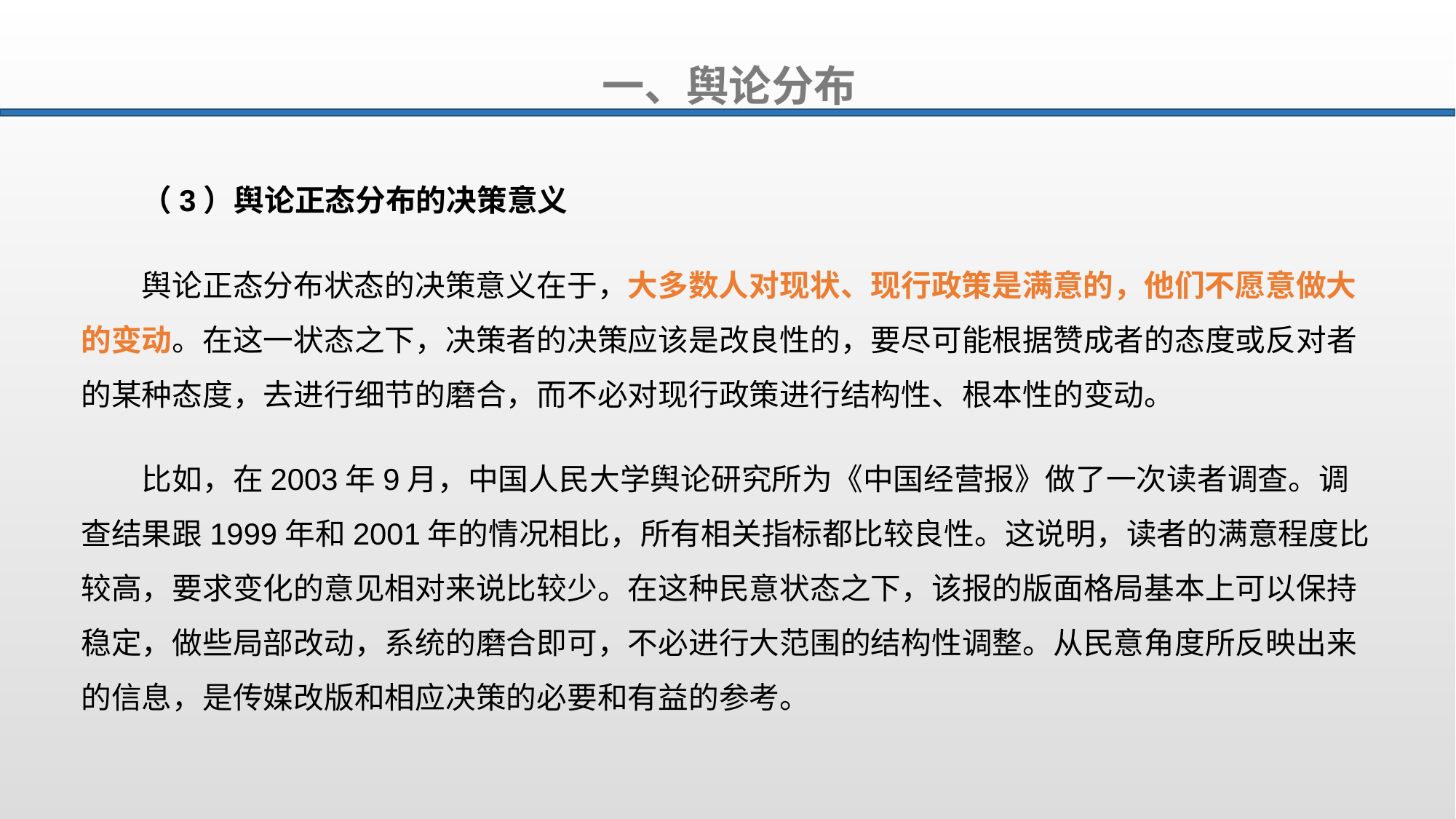

一、舆论分布

（3）舆论正态分布的决策意义
舆论正态分布状态的决策意义在于，大多数人对现状、现行政策是满意的，他们不愿意做大的变动。在这一状态之下，决策者的决策应该是改良性的，要尽可能根据赞成者的态度或反对者的某种态度，去进行细节的磨合，而不必对现行政策进行结构性、根本性的变动。
比如，在2003年9月，中国人民大学舆论研究所为《中国经营报》做了一次读者调查。调查结果跟1999年和2001年的情况相比，所有相关指标都比较良性。这说明，读者的满意程度比较高，要求变化的意见相对来说比较少。在这种民意状态之下，该报的版面格局基本上可以保持稳定，做些局部改动，系统的磨合即可，不必进行大范围的结构性调整。从民意角度所反映出来的信息，是传媒改版和相应决策的必要和有益的参考。